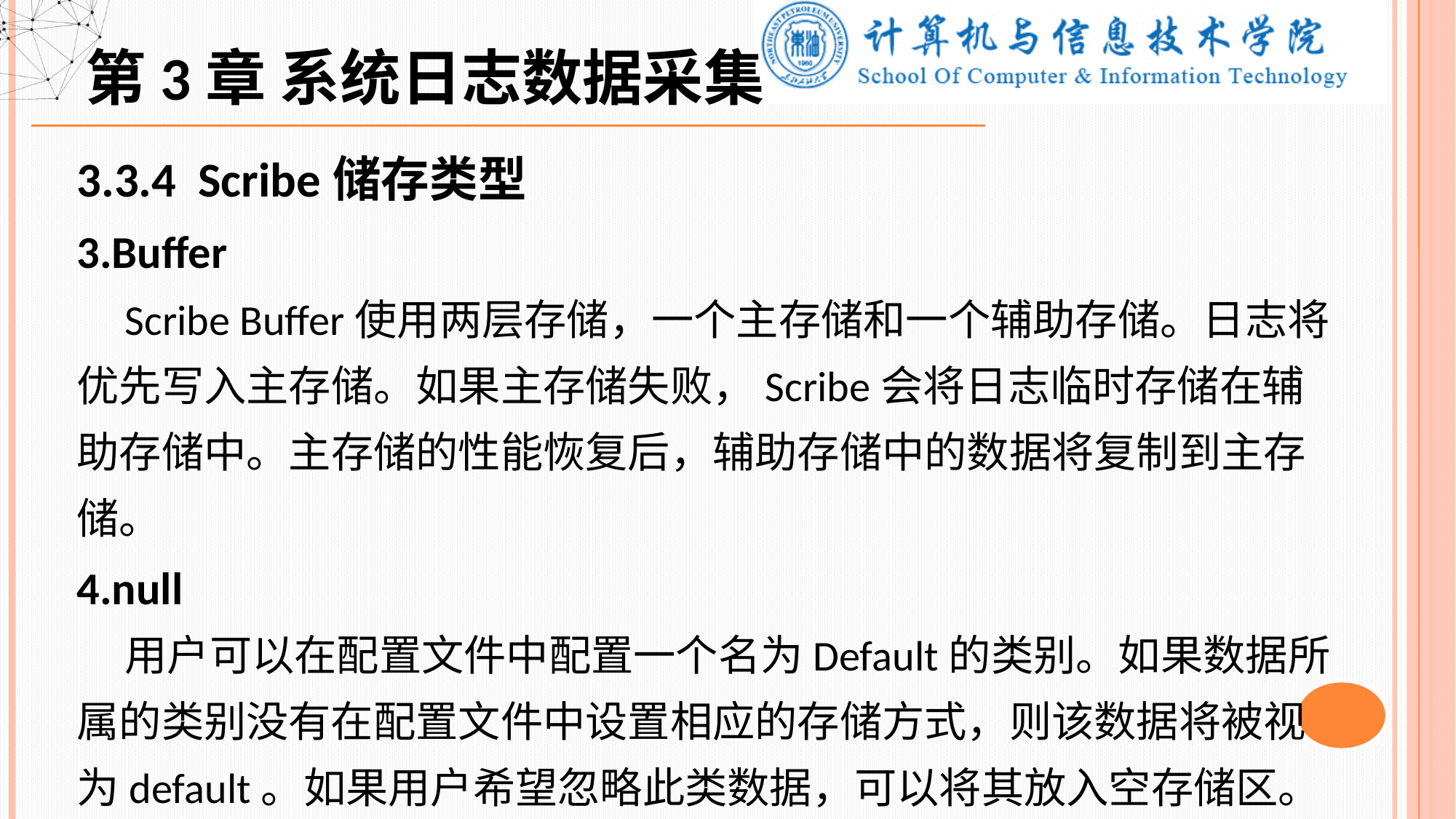

第3章 系统日志数据采集
3.3.4  Scribe储存类型
3.Buffer
     Scribe Buffer使用两层存储，一个主存储和一个辅助存储。日志将优先写入主存储。如果主存储失败，Scribe会将日志临时存储在辅助存储中。主存储的性能恢复后，辅助存储中的数据将复制到主存储。
4.null
    用户可以在配置文件中配置一个名为Default的类别。如果数据所属的类别没有在配置文件中设置相应的存储方式，则该数据将被视为default。如果用户希望忽略此类数据，可以将其放入空存储区。